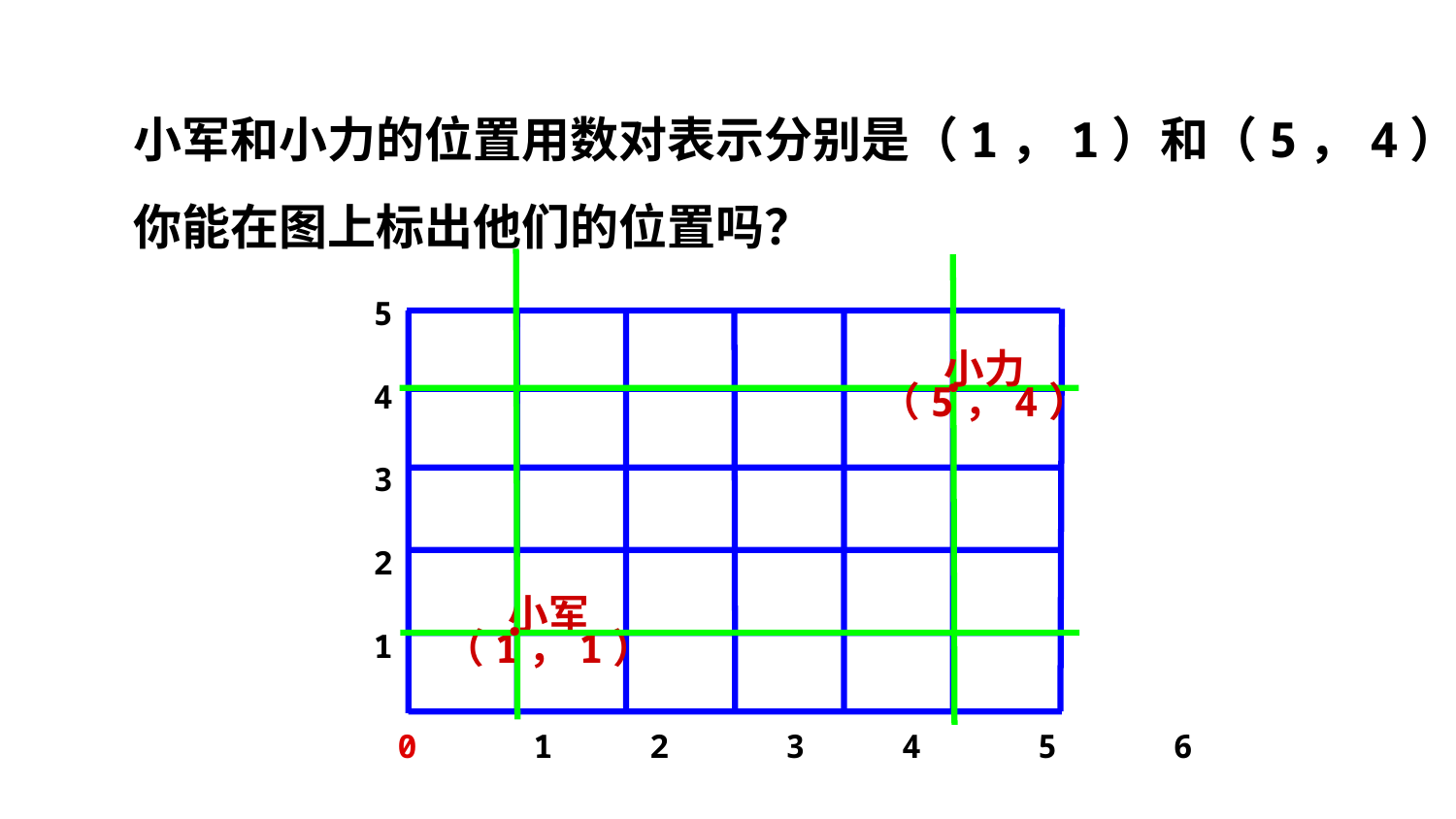

小军和小力的位置用数对表示分别是（1，1）和（5，4），
你能在图上标出他们的位置吗？

5
4
3
2
1

小力（5，4）
·

·
小军（1，1）

0      1     2      3     4      5      6